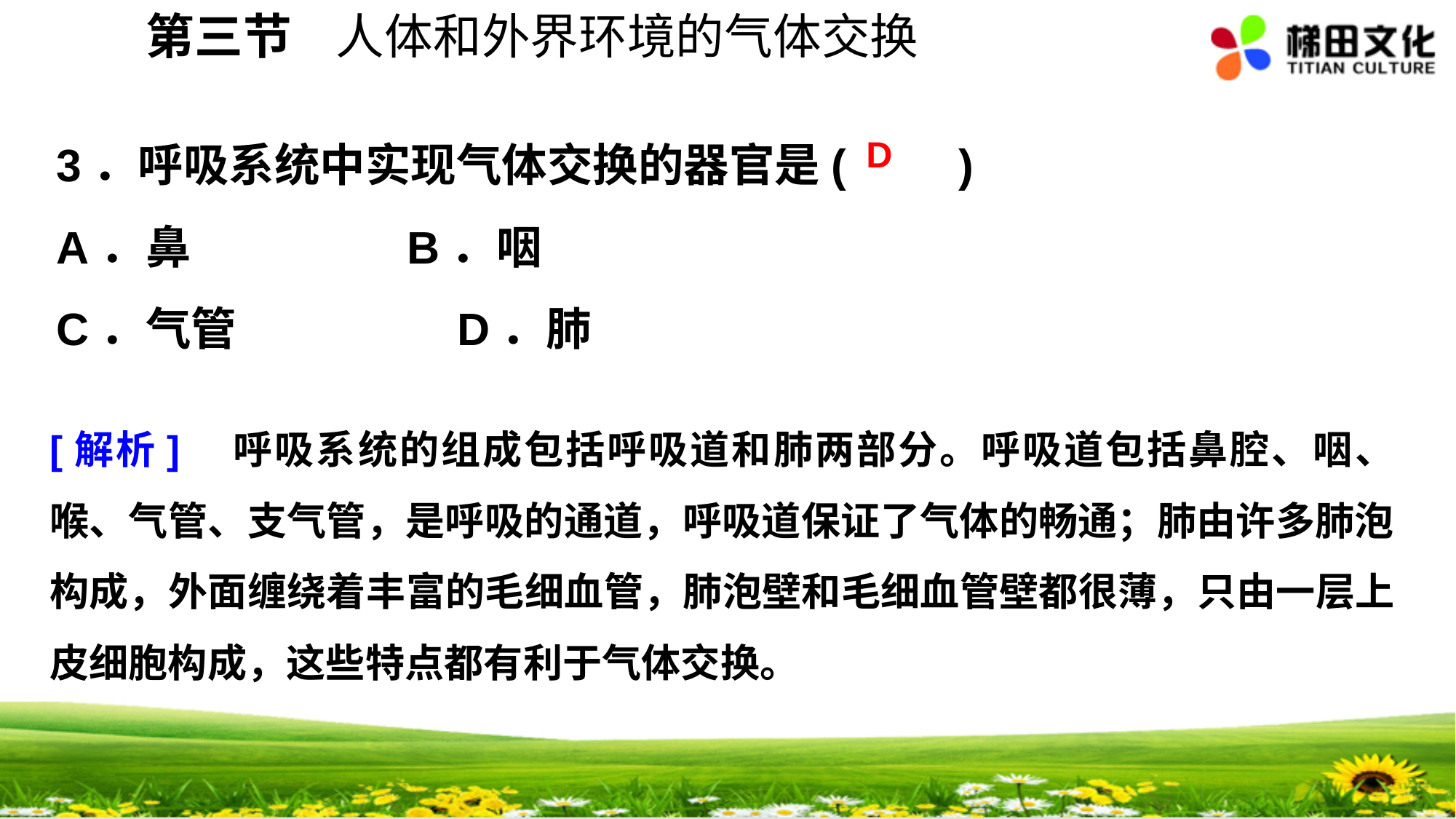

第三节    人体和外界环境的气体交换
3．呼吸系统中实现气体交换的器官是(　　)
A．鼻　　           B．咽
C．气管		      D．肺
D
[解析]　呼吸系统的组成包括呼吸道和肺两部分。呼吸道包括鼻腔、咽、喉、气管、支气管，是呼吸的通道，呼吸道保证了气体的畅通；肺由许多肺泡构成，外面缠绕着丰富的毛细血管，肺泡壁和毛细血管壁都很薄，只由一层上皮细胞构成，这些特点都有利于气体交换。